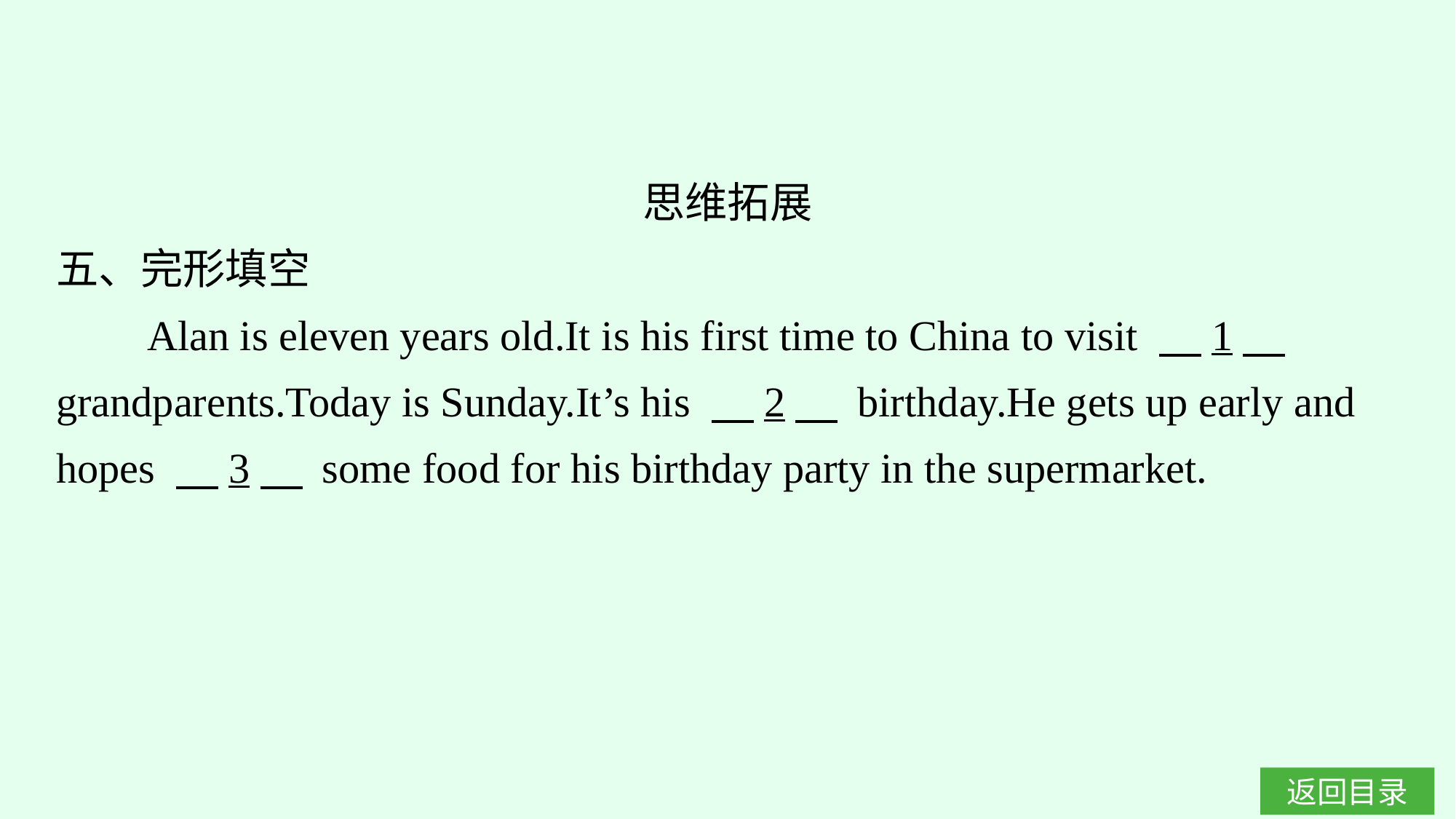

思维拓展
五、完形填空
Alan is eleven years old.It is his first time to China to visit 　1　 grandparents.Today is Sunday.It’s his 　2　 birthday.He gets up early and hopes 　3　 some food for his birthday party in the supermarket.